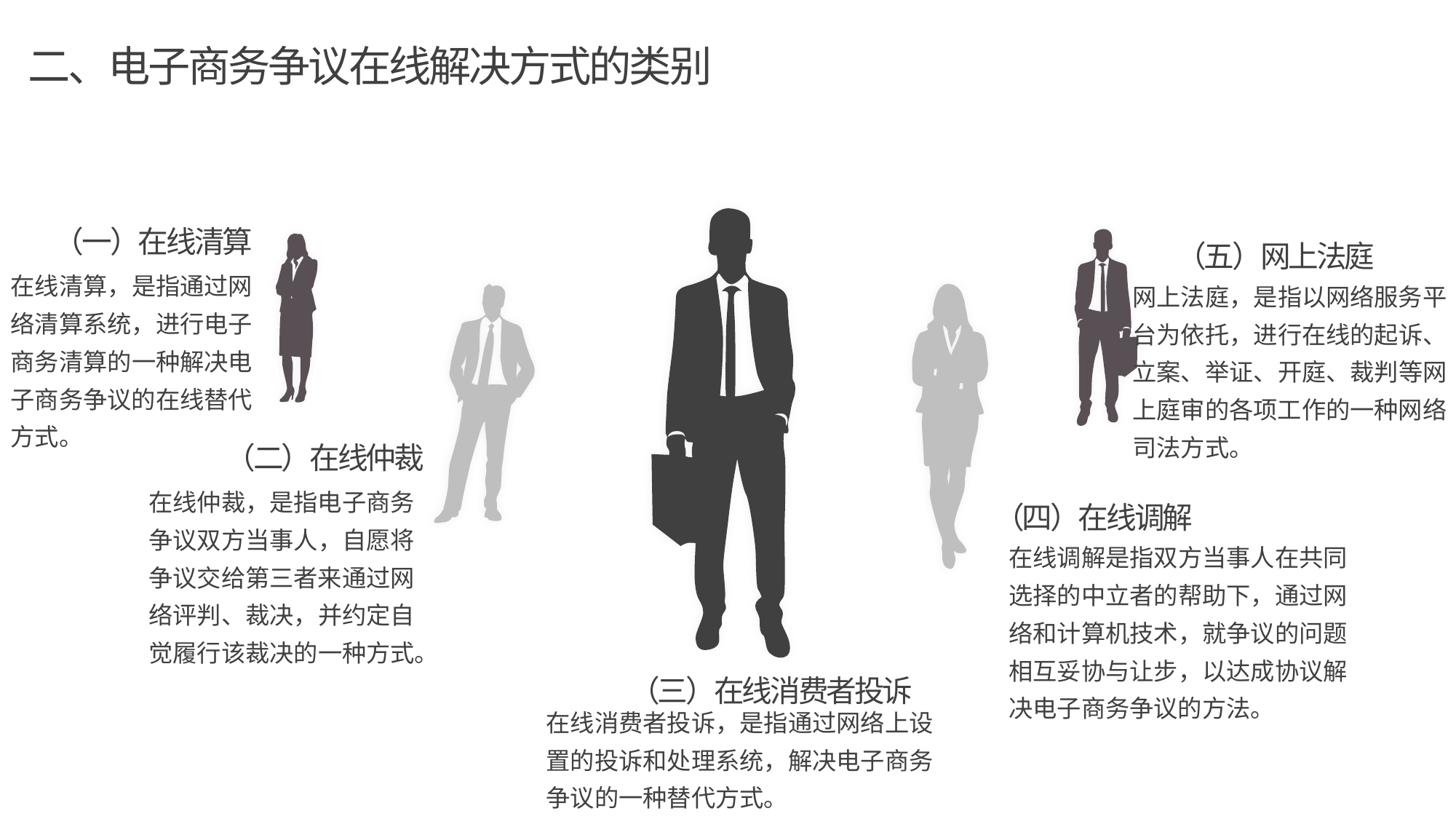

二、电子商务争议在线解决方式的类别

（一）在线清算
在线清算，是指通过网络清算系统，进行电子商务清算的一种解决电子商务争议的在线替代方式。
（五）网上法庭
网上法庭，是指以网络服务平台为依托，进行在线的起诉、立案、举证、开庭、裁判等网上庭审的各项工作的一种网络司法方式。

（二）在线仲裁
在线仲裁，是指电子商务争议双方当事人，自愿将争议交给第三者来通过网络评判、裁决，并约定自觉履行该裁决的一种方式。
（四）在线调解
在线调解是指双方当事人在共同选择的中立者的帮助下，通过网络和计算机技术，就争议的问题相互妥协与让步，以达成协议解决电子商务争议的方法。
（三）在线消费者投诉
在线消费者投诉，是指通过网络上设置的投诉和处理系统，解决电子商务争议的一种替代方式。